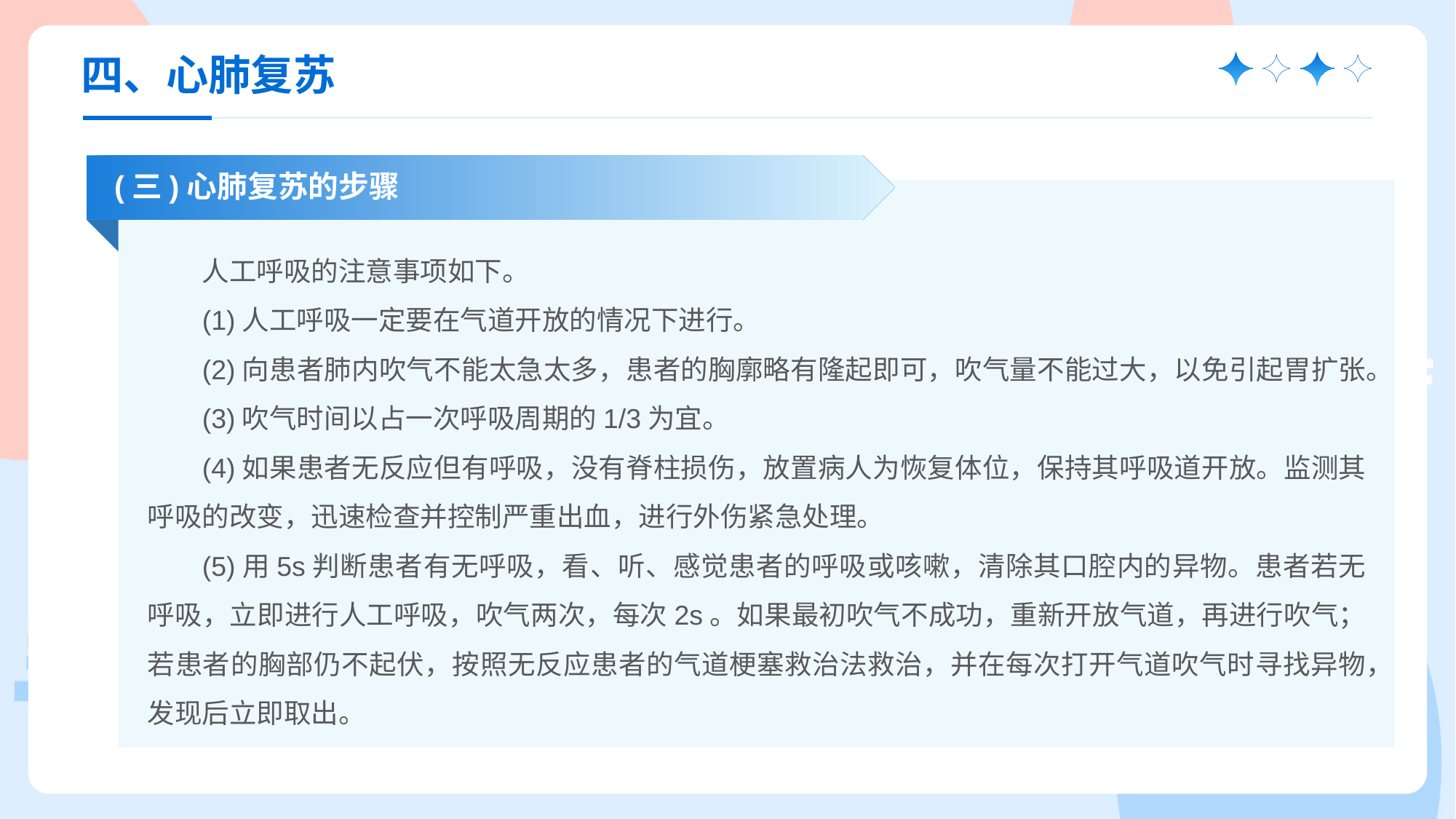

四、心肺复苏
(三)心肺复苏的步骤

人工呼吸的注意事项如下。
(1)人工呼吸一定要在气道开放的情况下进行。
(2)向患者肺内吹气不能太急太多，患者的胸廓略有隆起即可，吹气量不能过大，以免引起胃扩张。
(3)吹气时间以占一次呼吸周期的1/3为宜。
(4)如果患者无反应但有呼吸，没有脊柱损伤，放置病人为恢复体位，保持其呼吸道开放。监测其呼吸的改变，迅速检查并控制严重出血，进行外伤紧急处理。
(5)用5s判断患者有无呼吸，看、听、感觉患者的呼吸或咳嗽，清除其口腔内的异物。患者若无呼吸，立即进行人工呼吸，吹气两次，每次2s。如果最初吹气不成功，重新开放气道，再进行吹气；若患者的胸部仍不起伏，按照无反应患者的气道梗塞救治法救治，并在每次打开气道吹气时寻找异物，发现后立即取出。